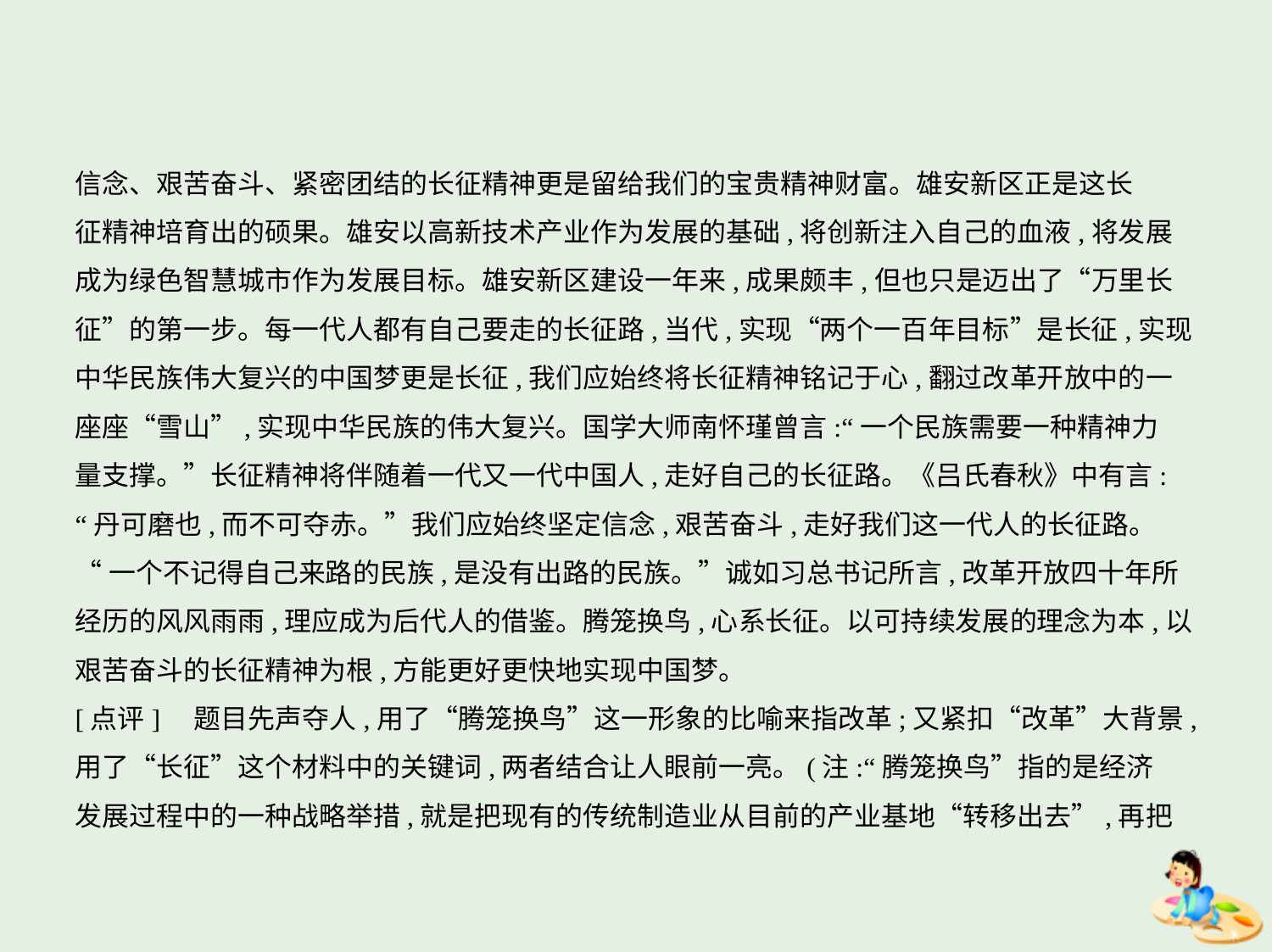

信念、艰苦奋斗、紧密团结的长征精神更是留给我们的宝贵精神财富。雄安新区正是这长
征精神培育出的硕果。雄安以高新技术产业作为发展的基础,将创新注入自己的血液,将发展
成为绿色智慧城市作为发展目标。雄安新区建设一年来,成果颇丰,但也只是迈出了“万里长
征”的第一步。每一代人都有自己要走的长征路,当代,实现“两个一百年目标”是长征,实现
中华民族伟大复兴的中国梦更是长征,我们应始终将长征精神铭记于心,翻过改革开放中的一
座座“雪山”,实现中华民族的伟大复兴。国学大师南怀瑾曾言:“一个民族需要一种精神力
量支撑。”长征精神将伴随着一代又一代中国人,走好自己的长征路。《吕氏春秋》中有言:
“丹可磨也,而不可夺赤。”我们应始终坚定信念,艰苦奋斗,走好我们这一代人的长征路。
“一个不记得自己来路的民族,是没有出路的民族。”诚如习总书记所言,改革开放四十年所
经历的风风雨雨,理应成为后代人的借鉴。腾笼换鸟,心系长征。以可持续发展的理念为本,以
艰苦奋斗的长征精神为根,方能更好更快地实现中国梦。
[点评]　题目先声夺人,用了“腾笼换鸟”这一形象的比喻来指改革;又紧扣“改革”大背景,
用了“长征”这个材料中的关键词,两者结合让人眼前一亮。(注:“腾笼换鸟”指的是经济
发展过程中的一种战略举措,就是把现有的传统制造业从目前的产业基地“转移出去”,再把